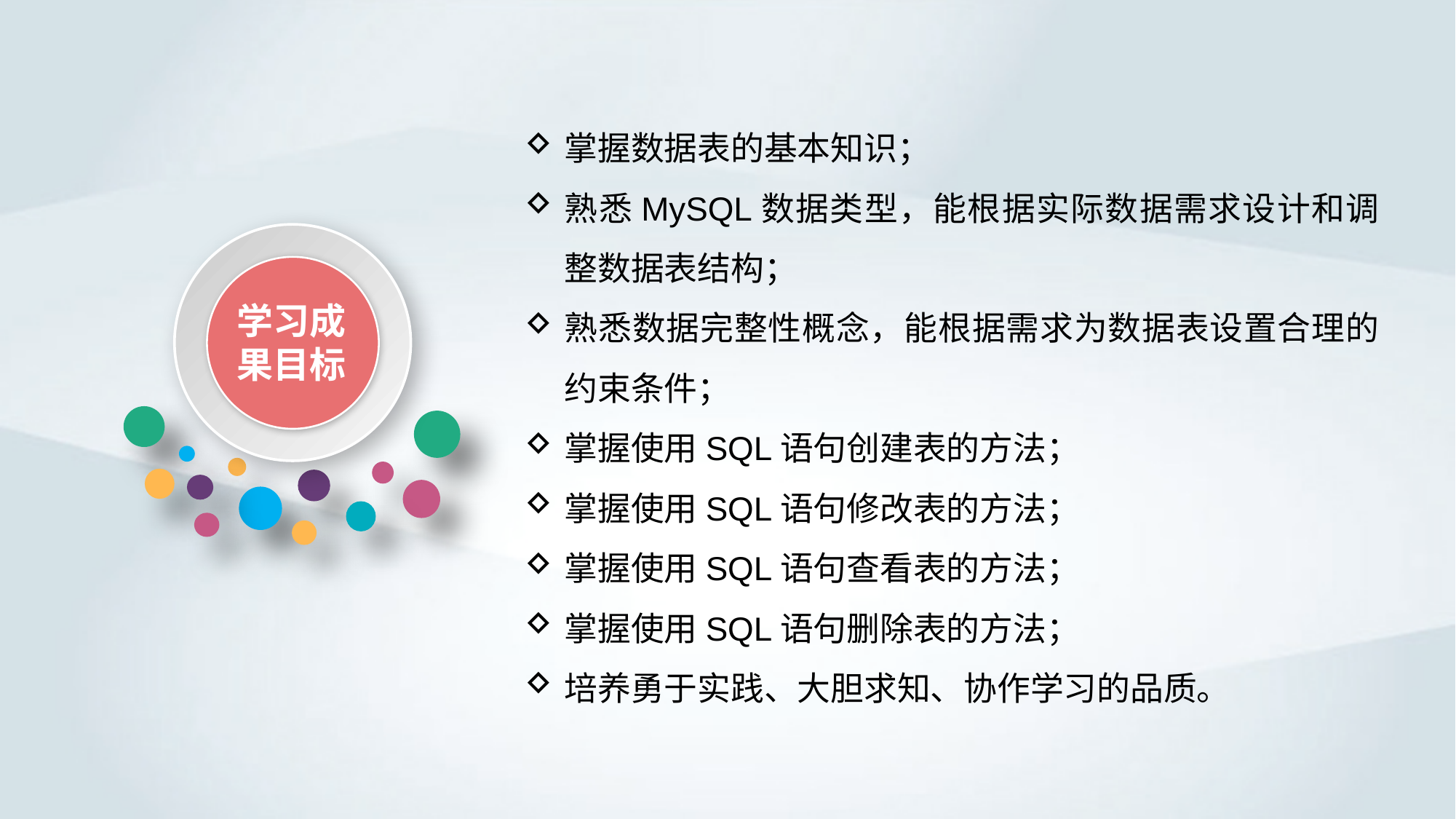

掌握数据表的基本知识；
熟悉MySQL数据类型，能根据实际数据需求设计和调整数据表结构；
熟悉数据完整性概念，能根据需求为数据表设置合理的约束条件；
掌握使用SQL语句创建表的方法；
掌握使用SQL语句修改表的方法；
掌握使用SQL语句查看表的方法；
掌握使用SQL语句删除表的方法；
培养勇于实践、大胆求知、协作学习的品质。

学习成果目标